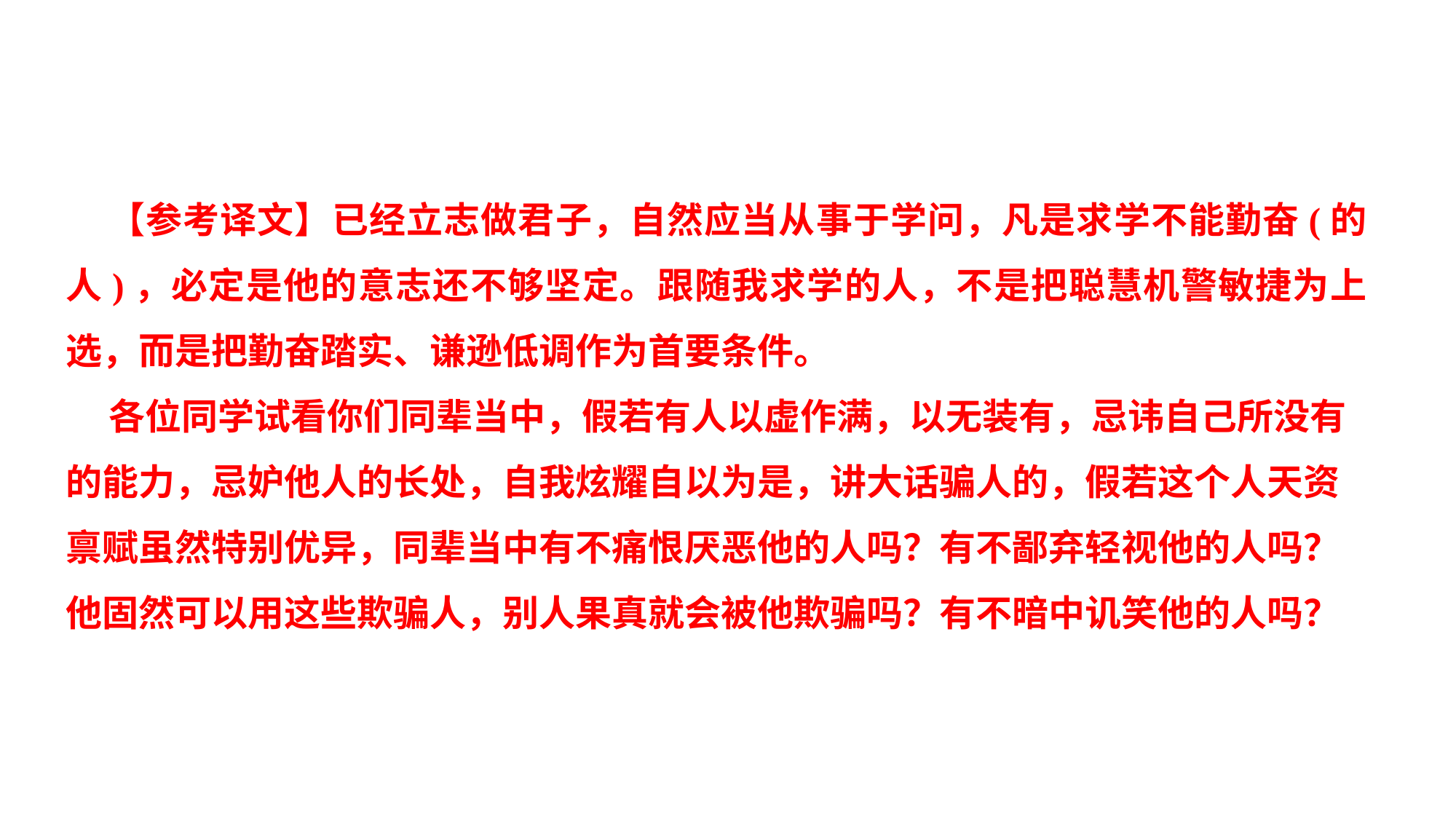

【参考译文】已经立志做君子，自然应当从事于学问，凡是求学不能勤奋(的人)，必定是他的意志还不够坚定。跟随我求学的人，不是把聪慧机警敏捷为上选，而是把勤奋踏实、谦逊低调作为首要条件。
各位同学试看你们同辈当中，假若有人以虚作满，以无装有，忌讳自己所没有的能力，忌妒他人的长处，自我炫耀自以为是，讲大话骗人的，假若这个人天资禀赋虽然特别优异，同辈当中有不痛恨厌恶他的人吗？有不鄙弃轻视他的人吗？他固然可以用这些欺骗人，别人果真就会被他欺骗吗？有不暗中讥笑他的人吗？